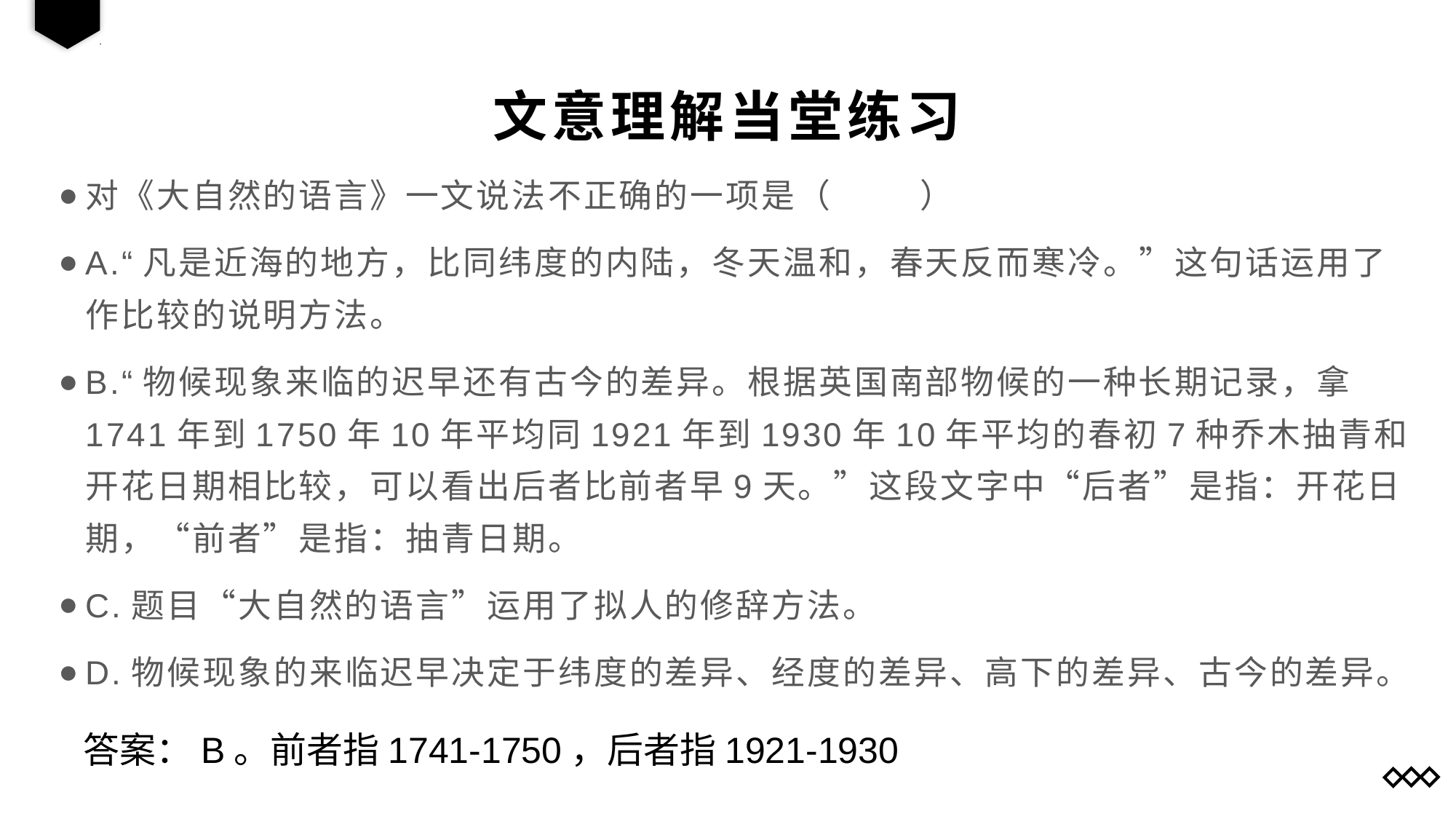

文意理解当堂练习
对《大自然的语言》一文说法不正确的一项是（         ）
A.“凡是近海的地方，比同纬度的内陆，冬天温和，春天反而寒冷。”这句话运用了作比较的说明方法。
B.“物候现象来临的迟早还有古今的差异。根据英国南部物候的一种长期记录，拿1741年到1750年10年平均同1921年到1930年10年平均的春初7种乔木抽青和开花日期相比较，可以看出后者比前者早9天。”这段文字中“后者”是指：开花日期，“前者”是指：抽青日期。
C.题目“大自然的语言”运用了拟人的修辞方法。
D.物候现象的来临迟早决定于纬度的差异、经度的差异、高下的差异、古今的差异。
答案：B。前者指1741-1750，后者指1921-1930